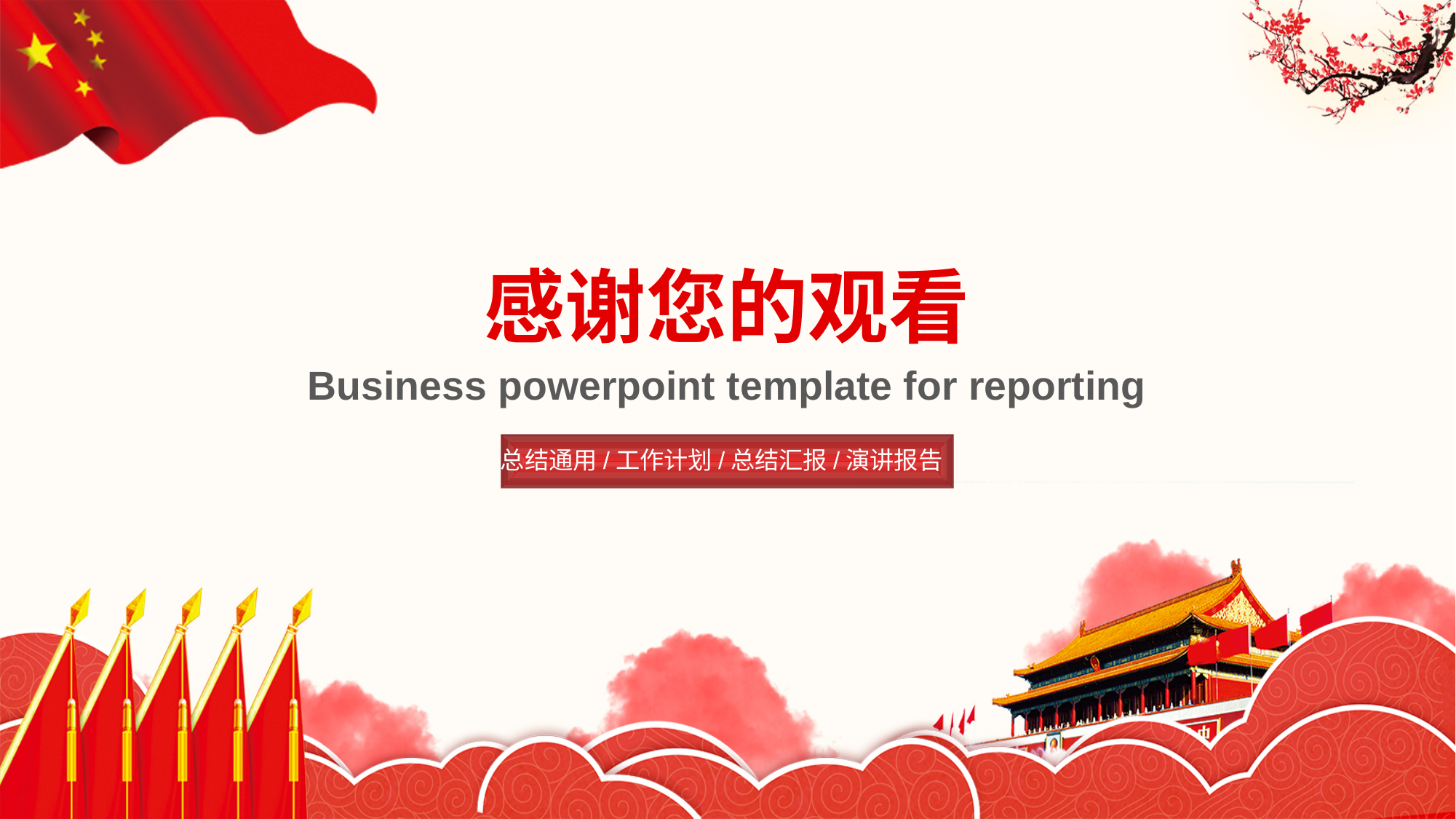

感谢您的观看
Business powerpoint template for reporting

总结通用/工作计划/总结汇报/演讲报告